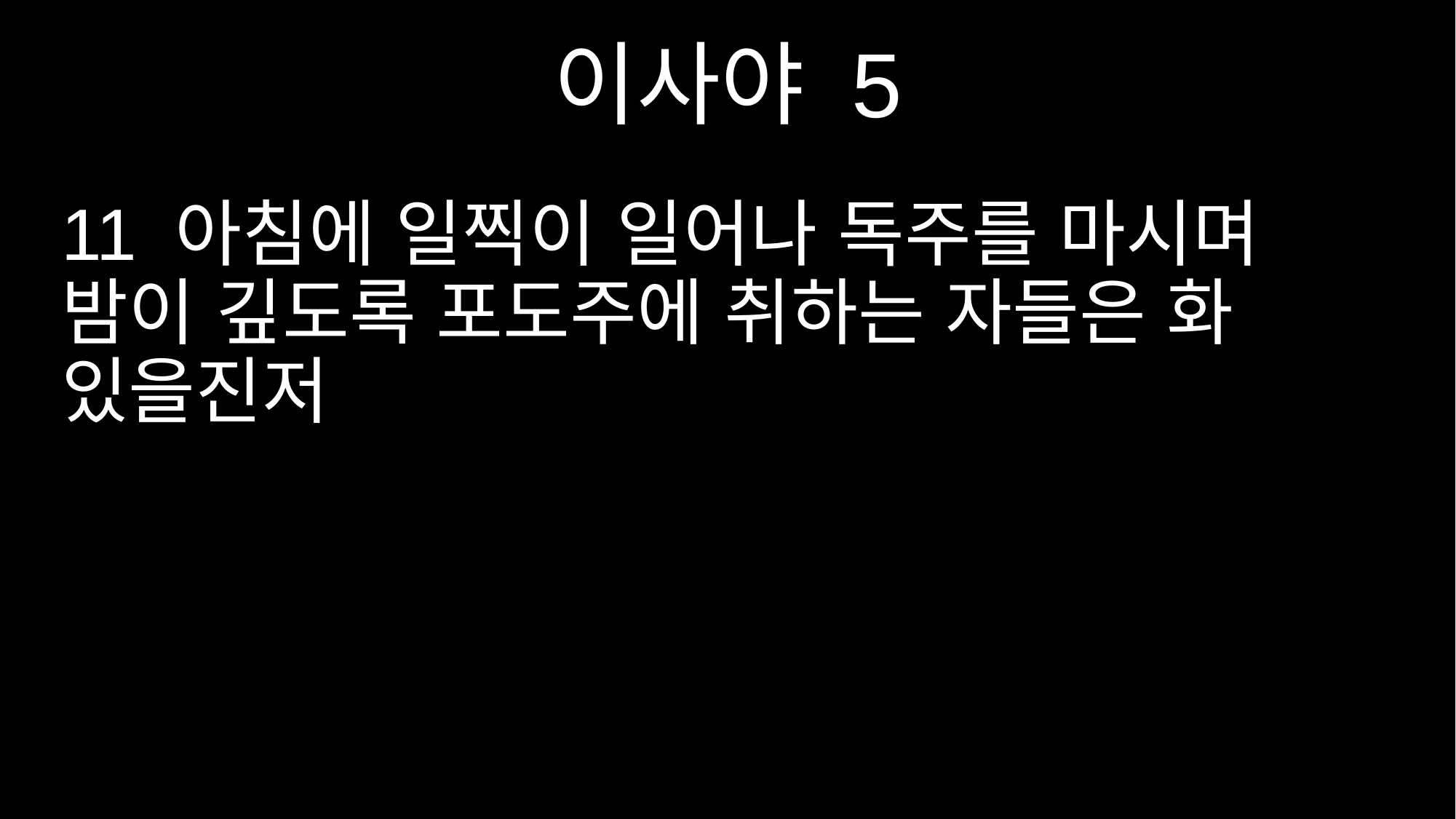

이사야 5
11 아침에 일찍이 일어나 독주를 마시며 밤이 깊도록 포도주에 취하는 자들은 화 있을진저